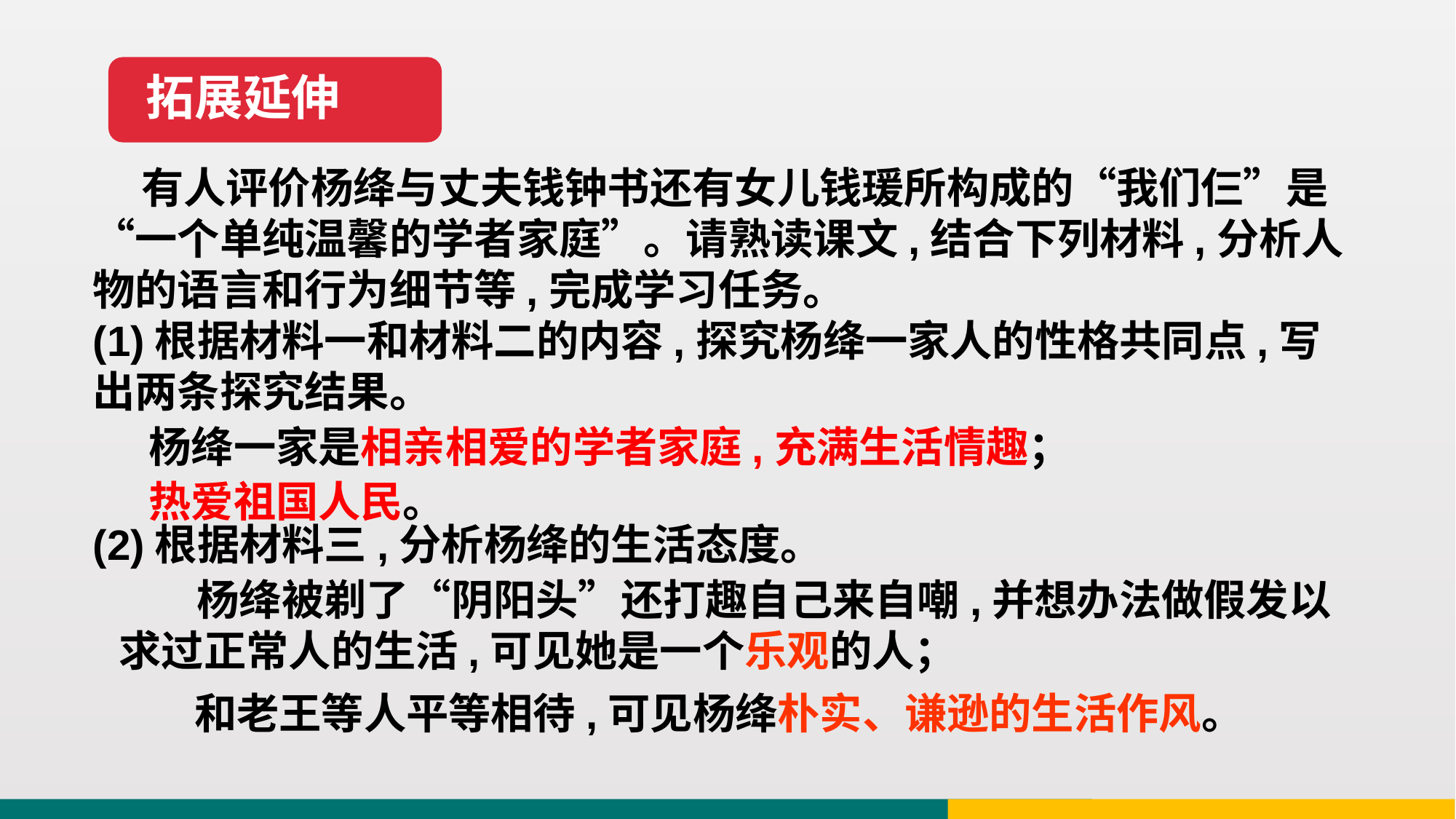

拓展延伸
    有人评价杨绛与丈夫钱钟书还有女儿钱瑗所构成的“我们仨”是“一个单纯温馨的学者家庭”。请熟读课文,结合下列材料,分析人物的语言和行为细节等,完成学习任务。
(1)根据材料一和材料二的内容,探究杨绛一家人的性格共同点,写出两条探究结果。

(2)根据材料三,分析杨绛的生活态度。
    杨绛一家是相亲相爱的学者家庭,充满生活情趣；
    热爱祖国人民。
       杨绛被剃了“阴阳头”还打趣自己来自嘲,并想办法做假发以求过正常人的生活,可见她是一个乐观的人；
      和老王等人平等相待,可见杨绛朴实、谦逊的生活作风。